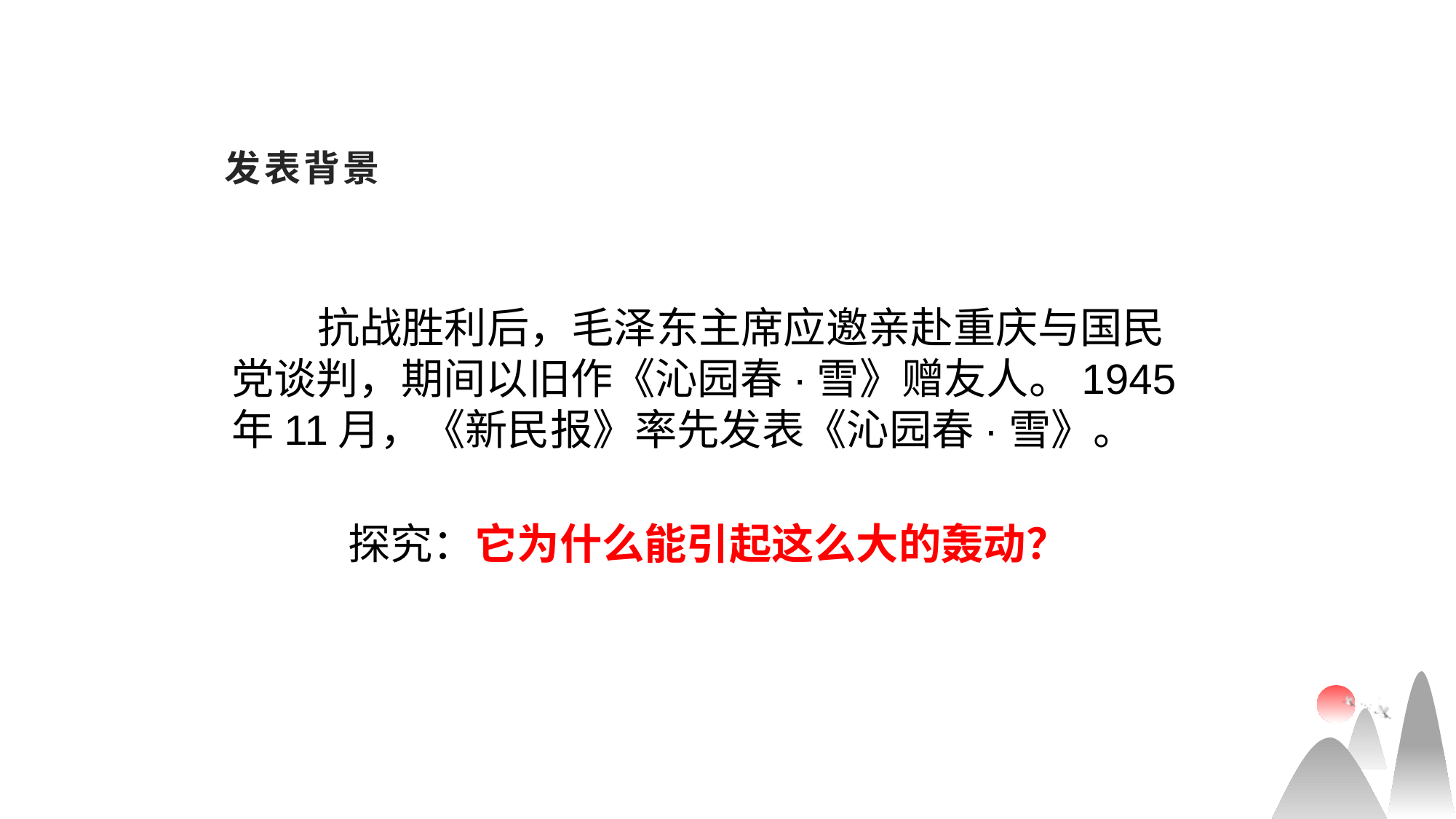

# 发表背景
        抗战胜利后，毛泽东主席应邀亲赴重庆与国民党谈判，期间以旧作《沁园春·雪》赠友人。1945年11月，《新民报》率先发表《沁园春·雪》。
探究：它为什么能引起这么大的轰动？